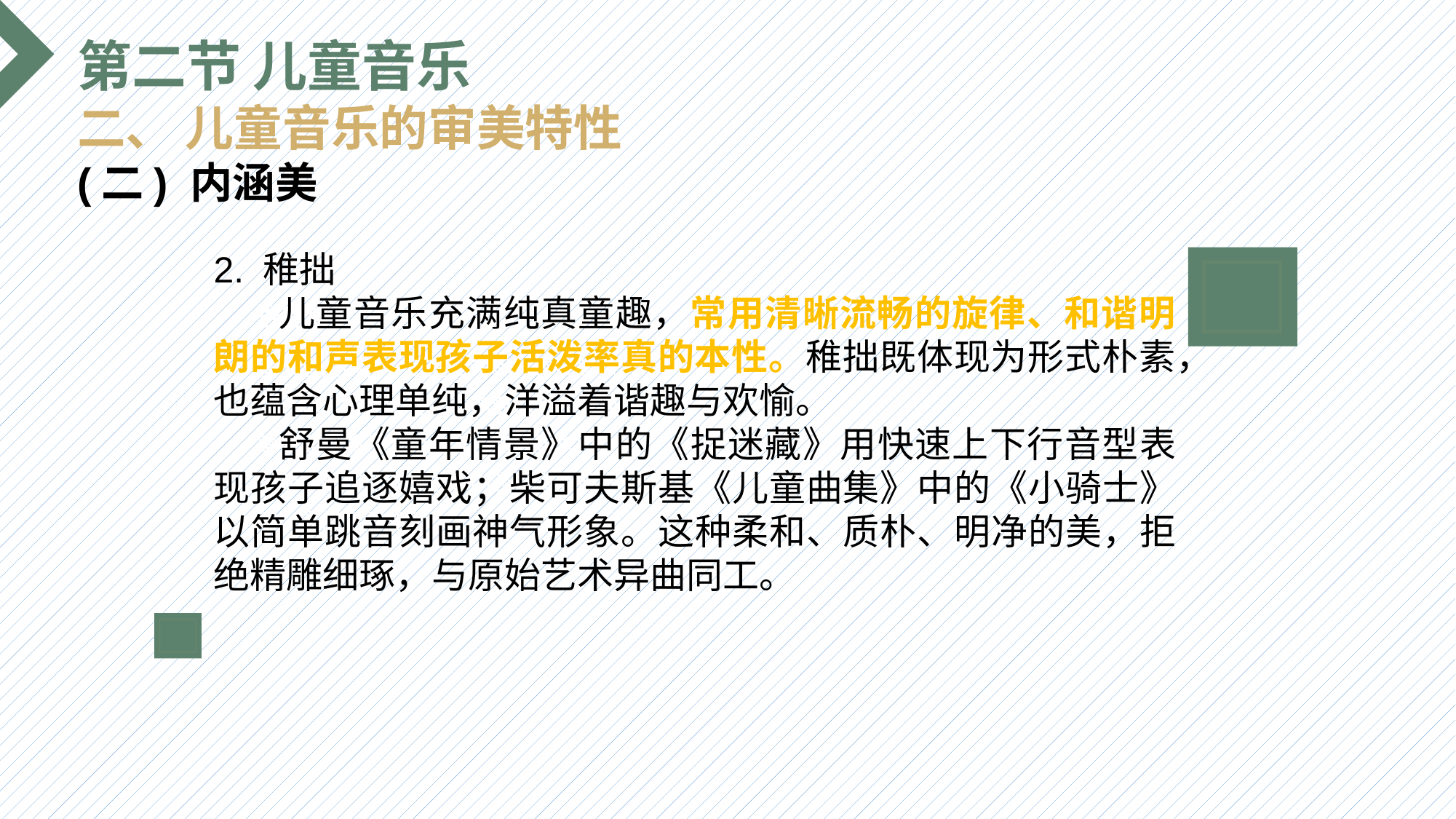

第二节 儿童音乐
二、 儿童音乐的审美特性
(二) 内涵美

2. 稚拙
      儿童音乐充满纯真童趣，常用清晰流畅的旋律、和谐明朗的和声表现孩子活泼率真的本性。稚拙既体现为形式朴素，也蕴含心理单纯，洋溢着谐趣与欢愉。
      舒曼《童年情景》中的《捉迷藏》用快速上下行音型表现孩子追逐嬉戏；柴可夫斯基《儿童曲集》中的《小骑士》以简单跳音刻画神气形象。这种柔和、质朴、明净的美，拒绝精雕细琢，与原始艺术异曲同工。

选题背景
输入您的内容，请简要说明，言简意赅即可输入您的内容，请简要说明，言简意赅即可输入您的内容，请简要说明，言简意赅即可输入您的内容，请简要说明，言简意赅即可